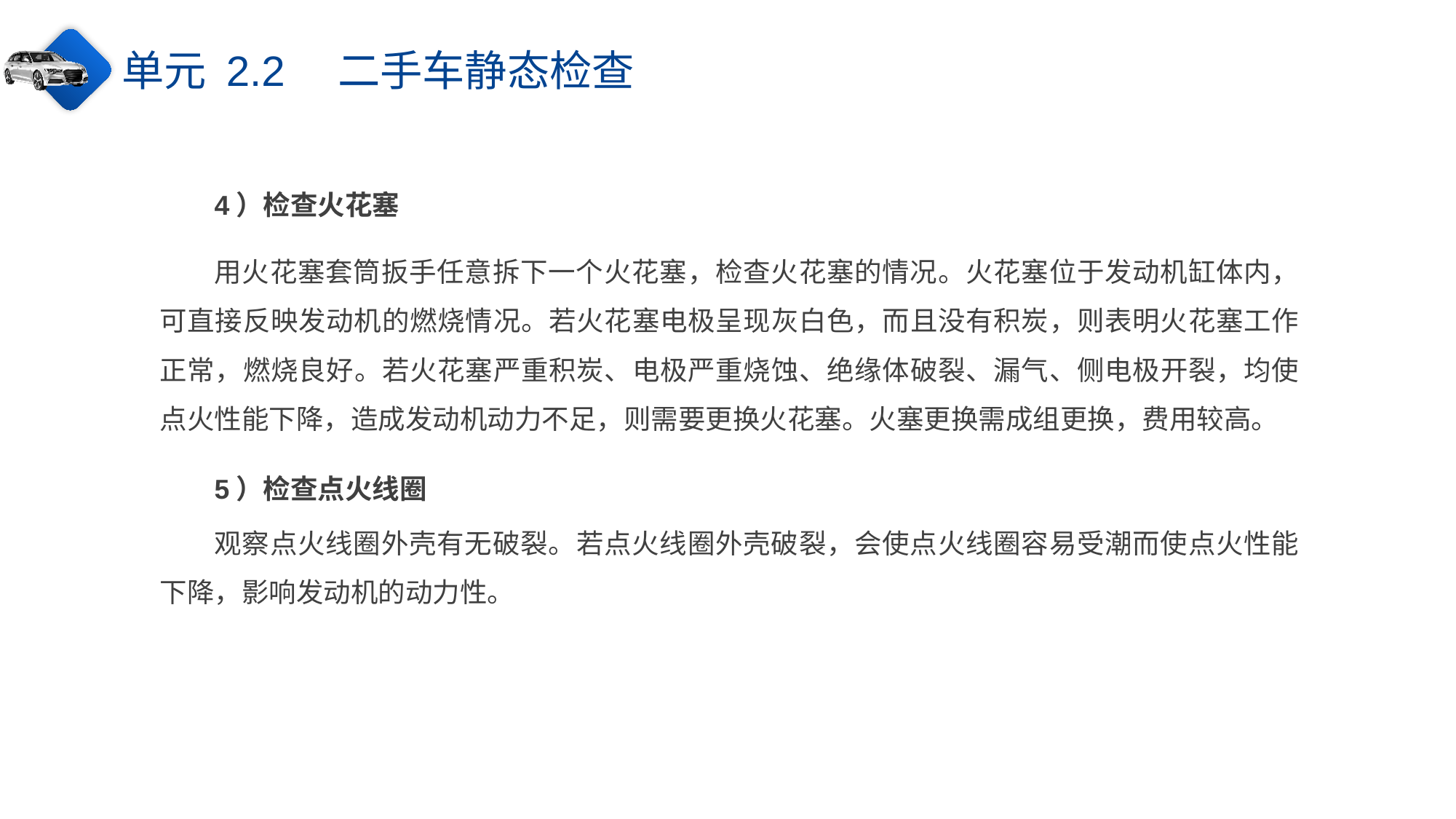

单元 2.2　二手车静态检查
4）检查火花塞
用火花塞套筒扳手任意拆下一个火花塞，检查火花塞的情况。火花塞位于发动机缸体内，可直接反映发动机的燃烧情况。若火花塞电极呈现灰白色，而且没有积炭，则表明火花塞工作正常，燃烧良好。若火花塞严重积炭、电极严重烧蚀、绝缘体破裂、漏气、侧电极开裂，均使点火性能下降，造成发动机动力不足，则需要更换火花塞。火塞更换需成组更换，费用较高。
5）检查点火线圈
观察点火线圈外壳有无破裂。若点火线圈外壳破裂，会使点火线圈容易受潮而使点火性能下降，影响发动机的动力性。